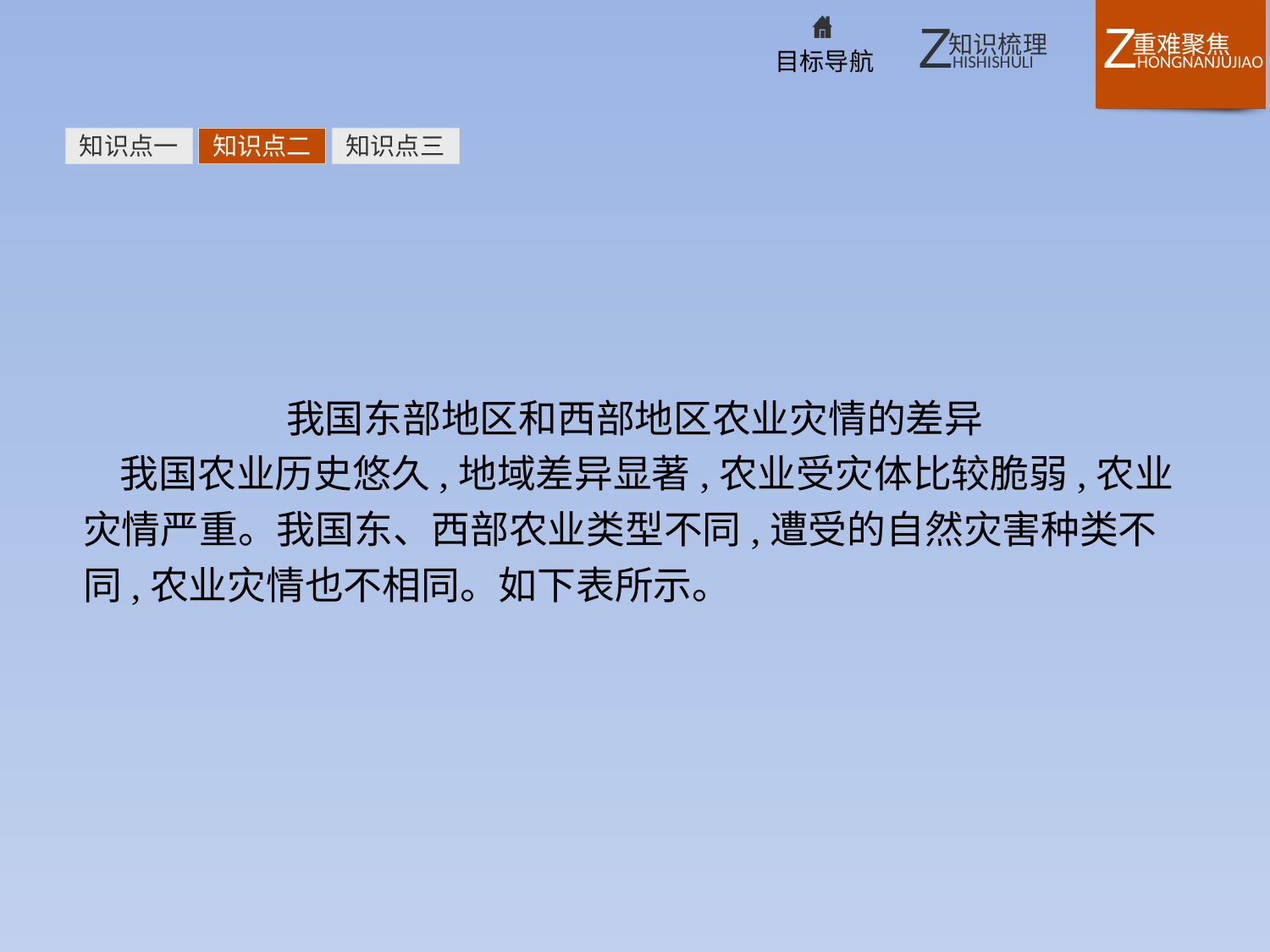

知识点一
知识点二
知识点三
我国东部地区和西部地区农业灾情的差异
我国农业历史悠久,地域差异显著,农业受灾体比较脆弱,农业灾情严重。我国东、西部农业类型不同,遭受的自然灾害种类不同,农业灾情也不相同。如下表所示。